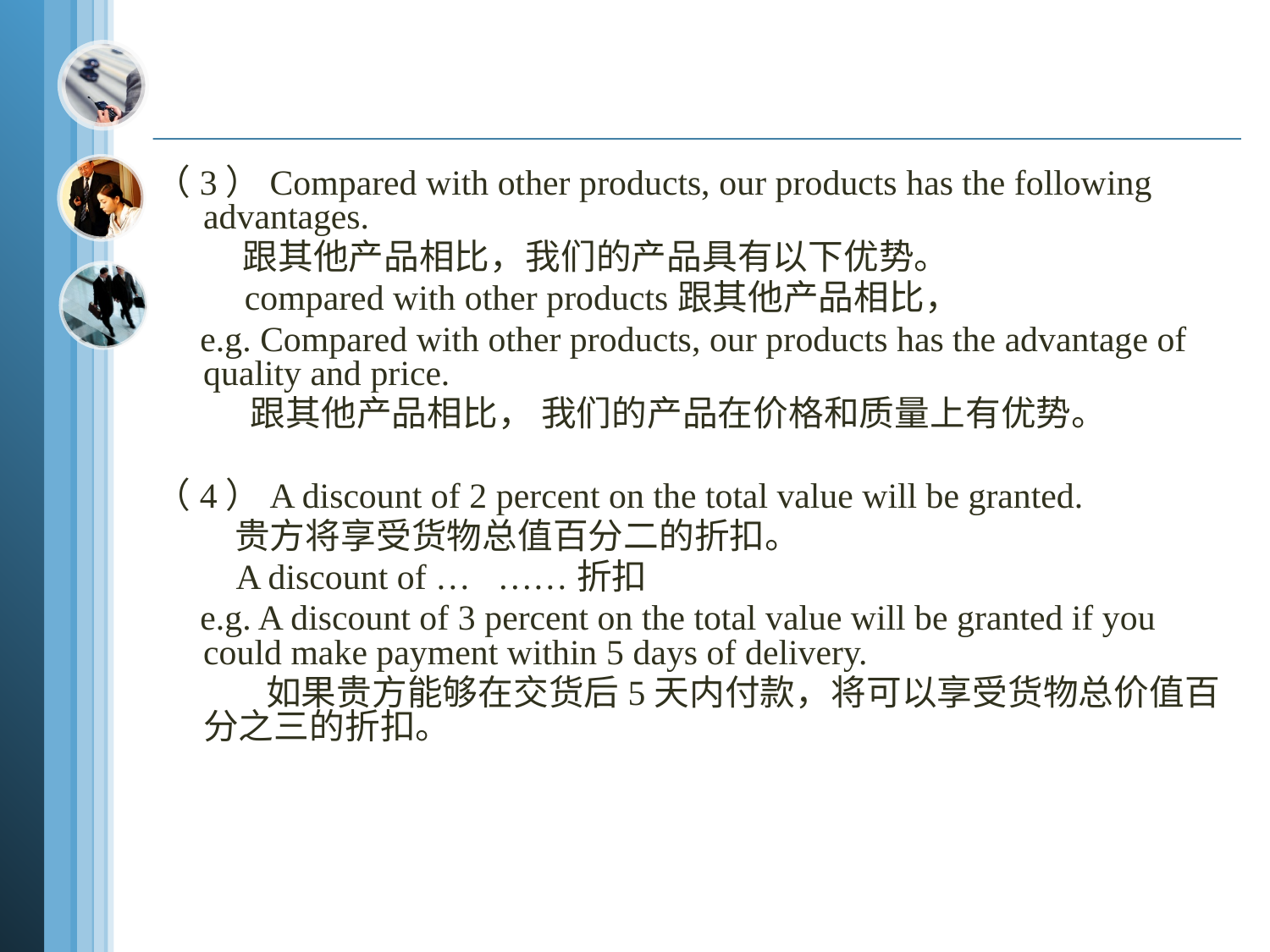

#
（3）Compared with other products, our products has the following advantages.
          跟其他产品相比，我们的产品具有以下优势。
          compared with other products跟其他产品相比，
     e.g. Compared with other products, our products has the advantage of quality and price.
           跟其他产品相比， 我们的产品在价格和质量上有优势。

（4）A discount of 2 percent on the total value will be granted.
         贵方将享受货物总值百分二的折扣。
         A discount of …   ……折扣
     e.g. A discount of 3 percent on the total value will be granted if you could make payment within 5 days of delivery.
             如果贵方能够在交货后5天内付款，将可以享受货物总价值百分之三的折扣。